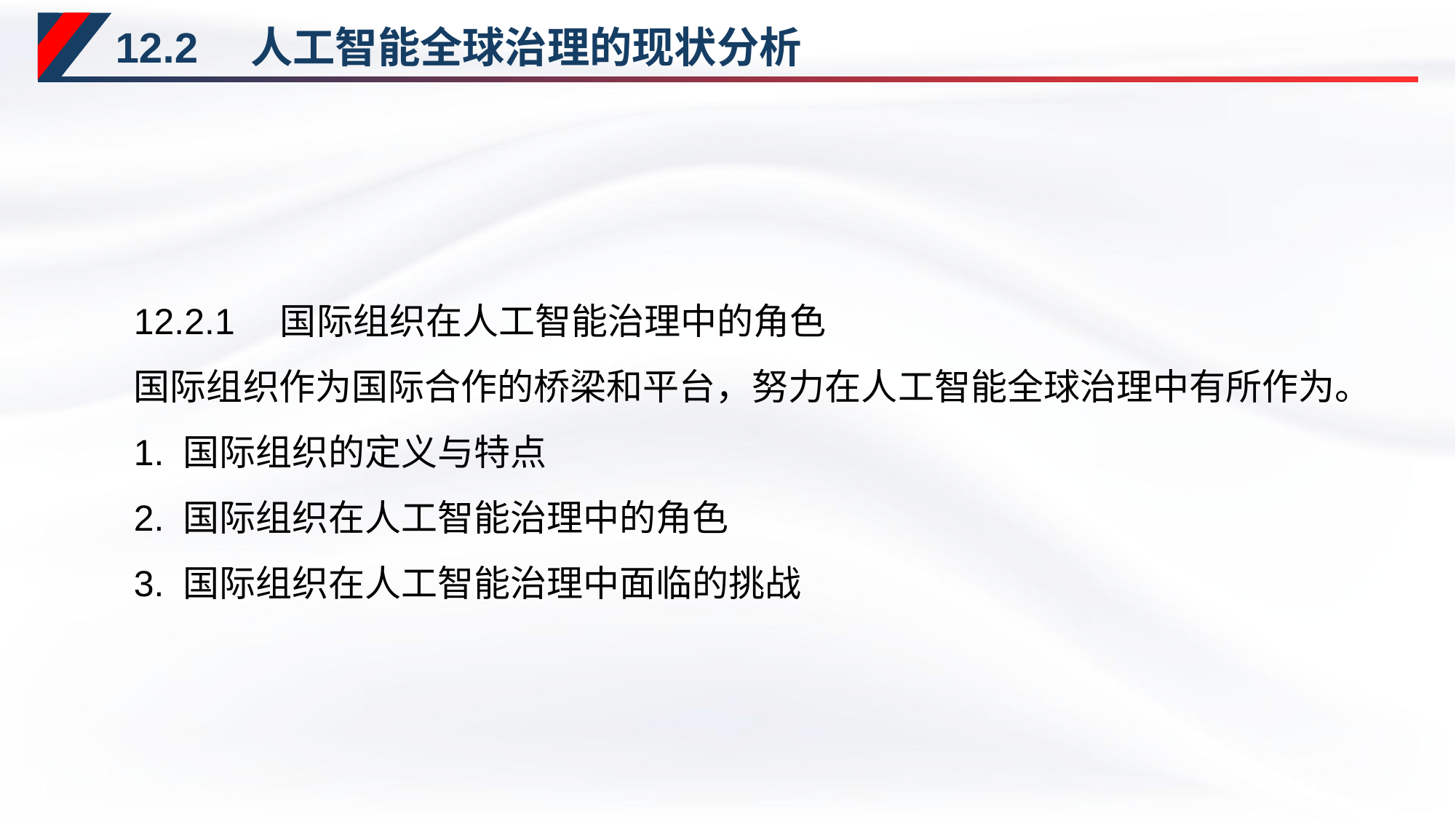

# 12.2　人工智能全球治理的现状分析
12.2.1　国际组织在人工智能治理中的角色
国际组织作为国际合作的桥梁和平台，努力在人工智能全球治理中有所作为。
1. 国际组织的定义与特点
2. 国际组织在人工智能治理中的角色
3. 国际组织在人工智能治理中面临的挑战